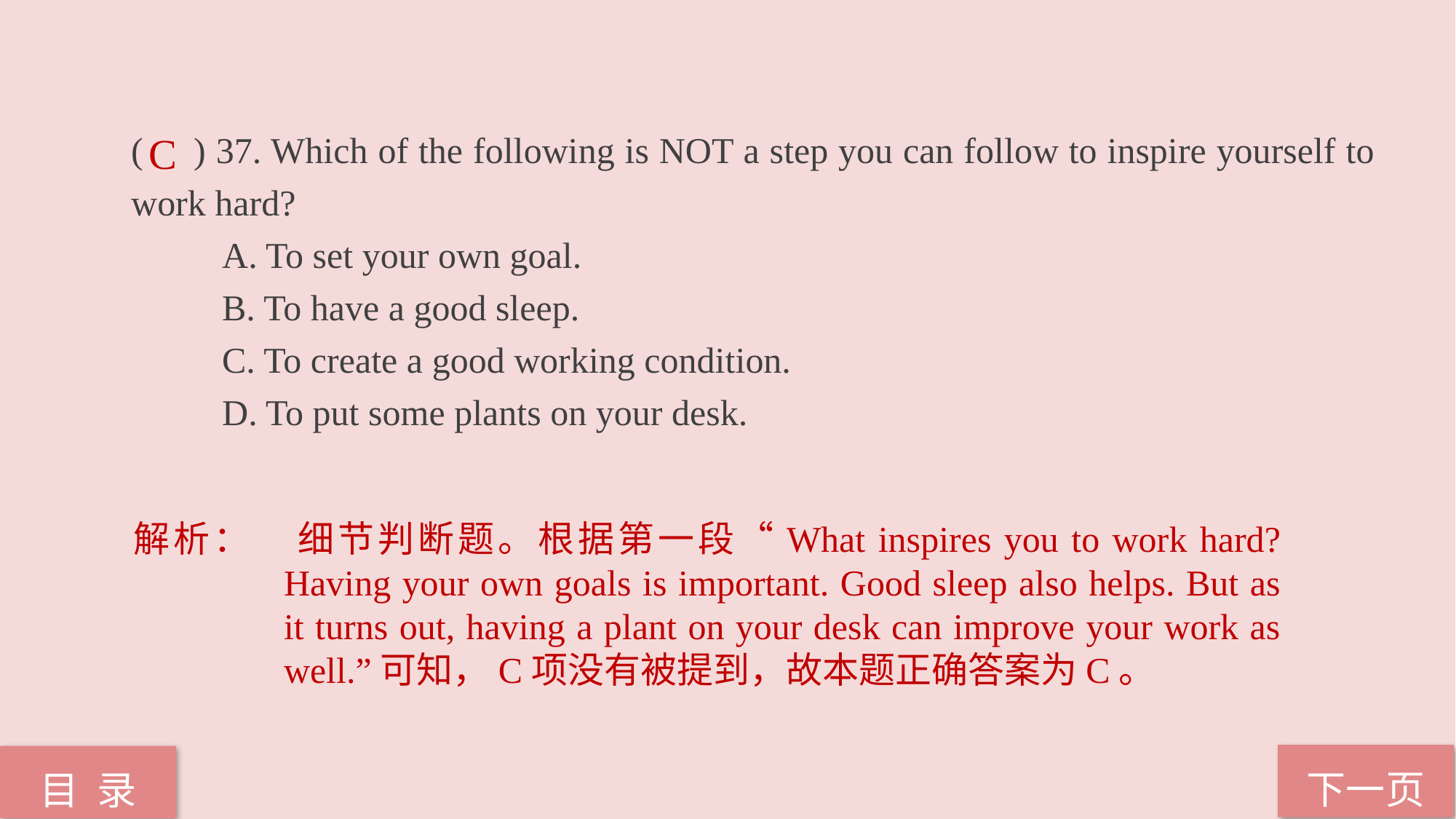

(     ) 37. Which of the following is NOT a step you can follow to inspire yourself to work hard?
          A. To set your own goal.
          B. To have a good sleep.
          C. To create a good working condition.
          D. To put some plants on your desk.
C
解析：	细节判断题。根据第一段“What inspires you to work hard? Having your own goals is important. Good sleep also helps. But as it turns out, having a plant on your desk can improve your work as well.”可知，C项没有被提到，故本题正确答案为C。